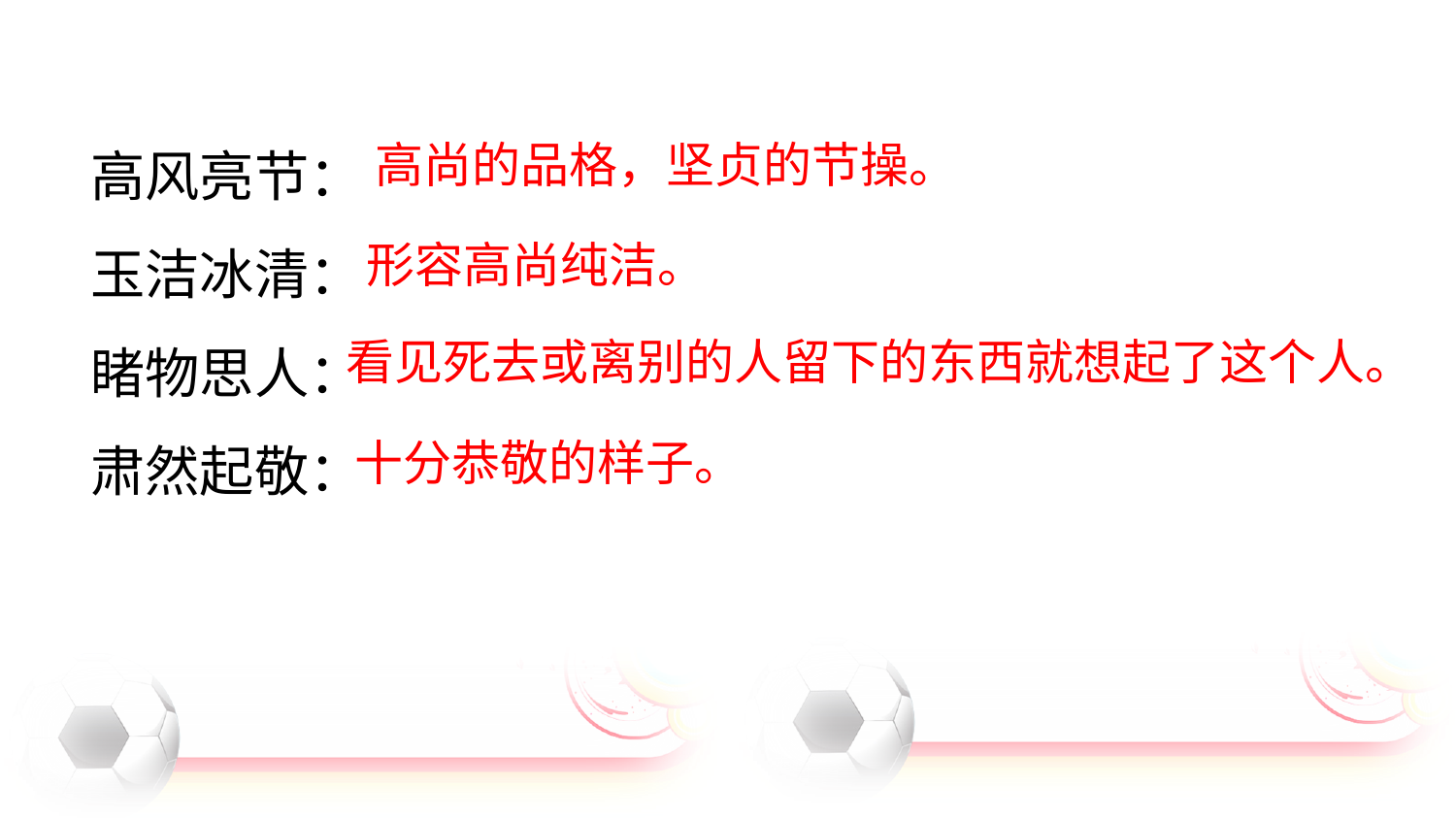

高风亮节：
玉洁冰清：
睹物思人：
肃然起敬：
高尚的品格，坚贞的节操。
形容高尚纯洁。
看见死去或离别的人留下的东西就想起了这个人。
十分恭敬的样子。